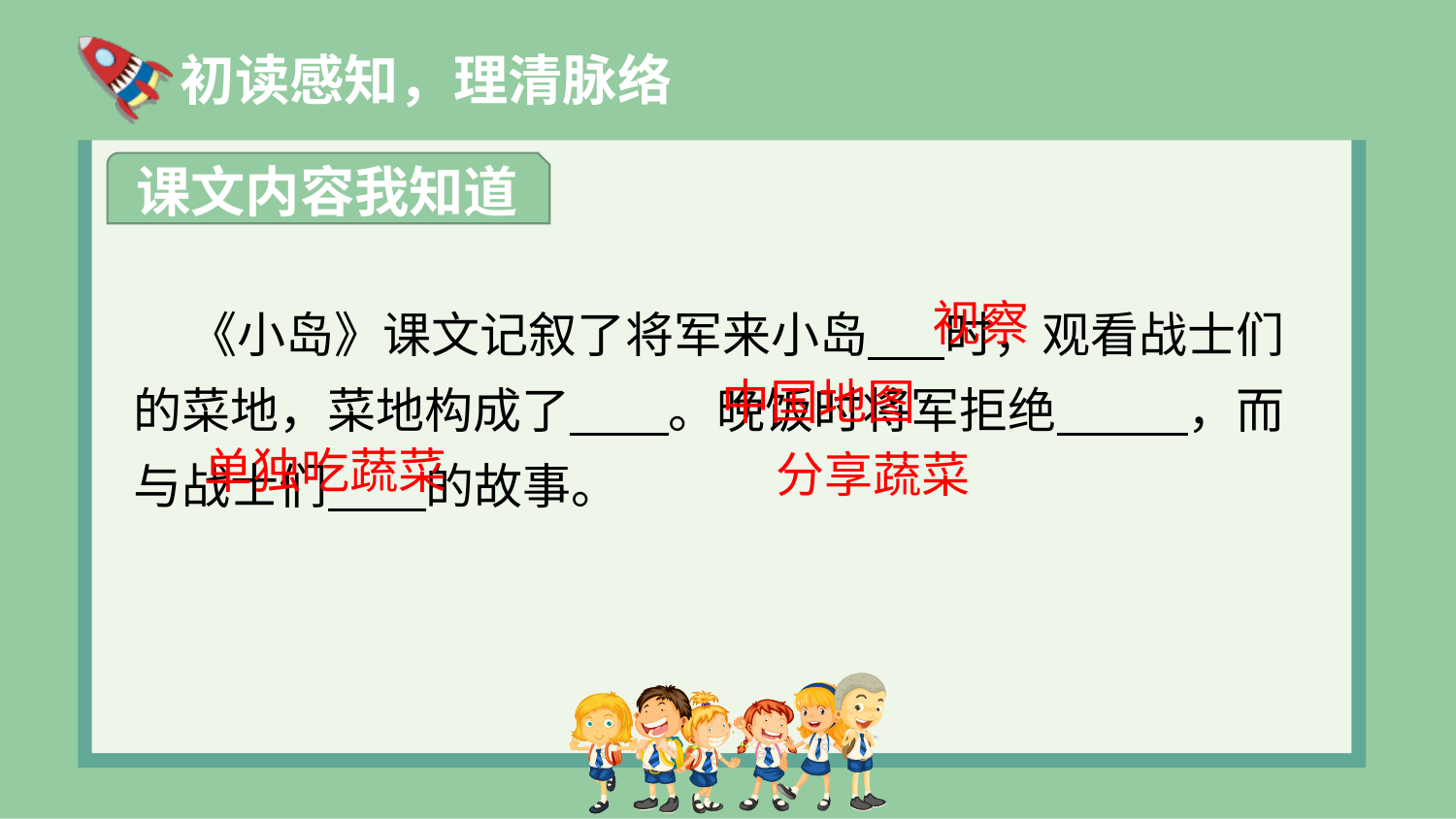

初读感知，理清脉络
课文内容我知道
    《小岛》课文记叙了将军来小岛       时，观看战士们的菜地，菜地构成了         。晚饭时将军拒绝            ，而与战士们         的故事。
视察
中国地图
单独吃蔬菜
分享蔬菜